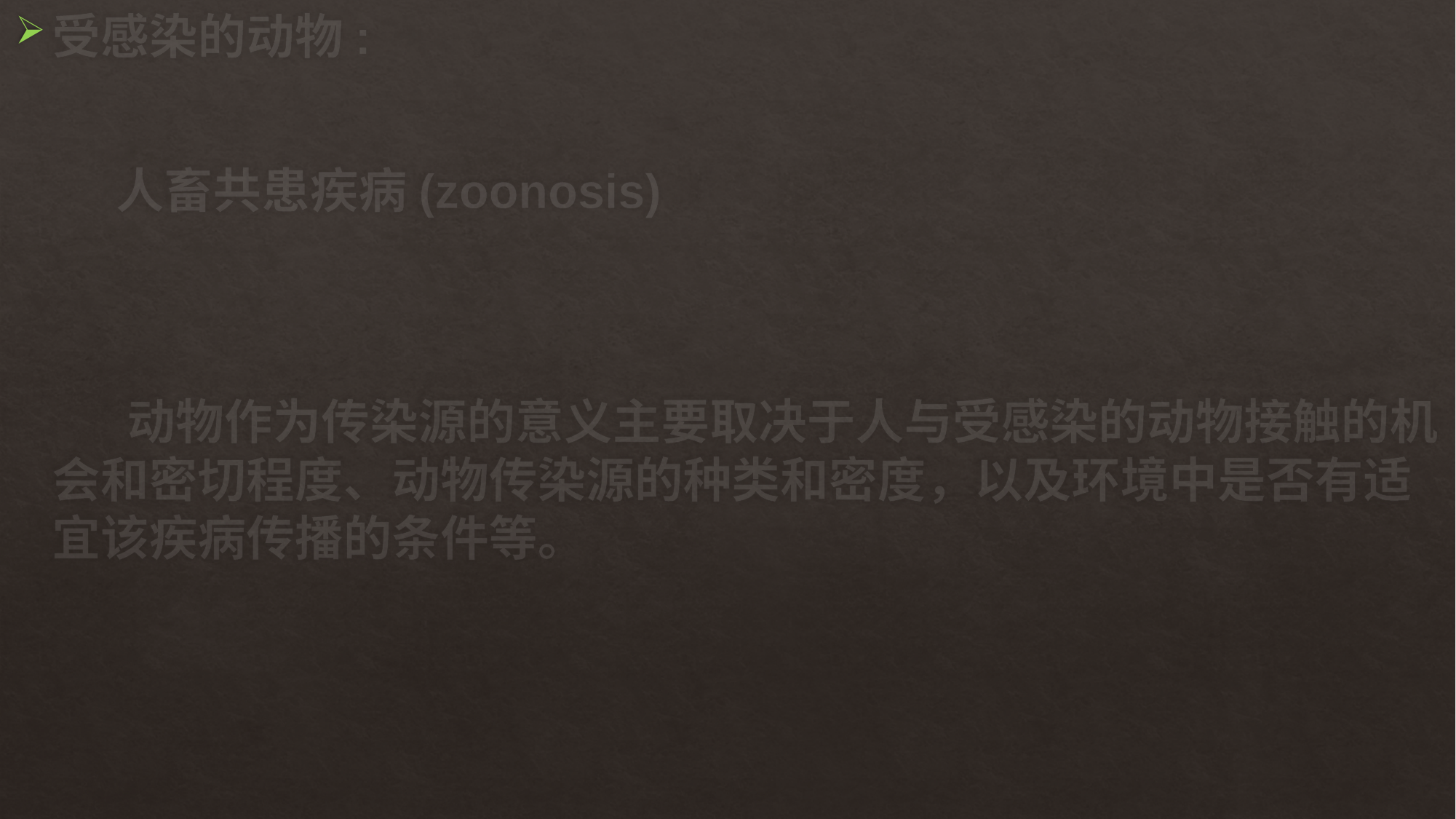

受感染的动物:

        人畜共患疾病(zoonosis)

         动物作为传染源的意义主要取决于人与受感染的动物接触的机会和密切程度、动物传染源的种类和密度，以及环境中是否有适宜该疾病传播的条件等。